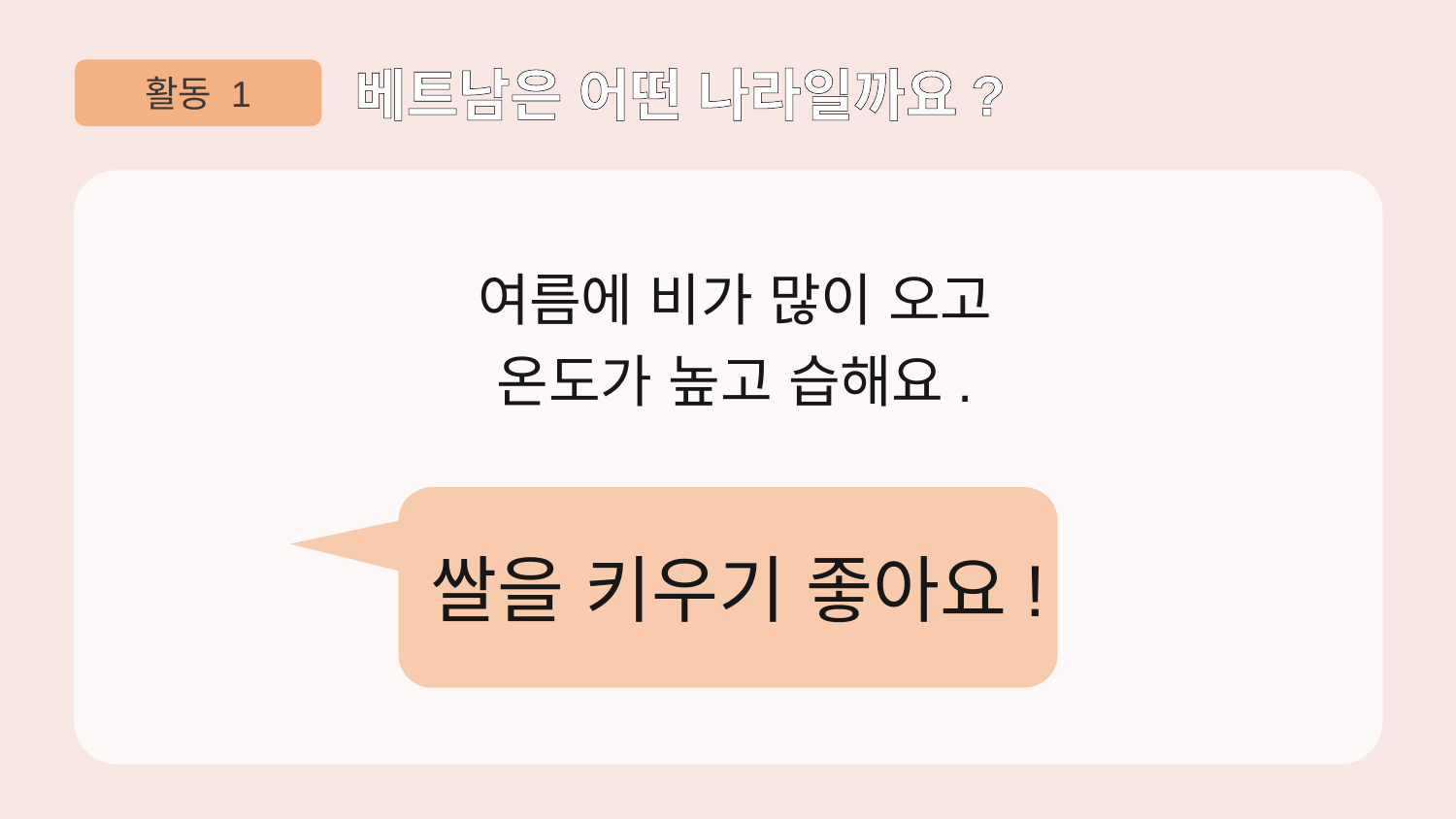

활동 1
베트남은 어떤 나라일까요?
여름에 비가 많이 오고
온도가 높고 습해요.
쌀을 키우기 좋아요!